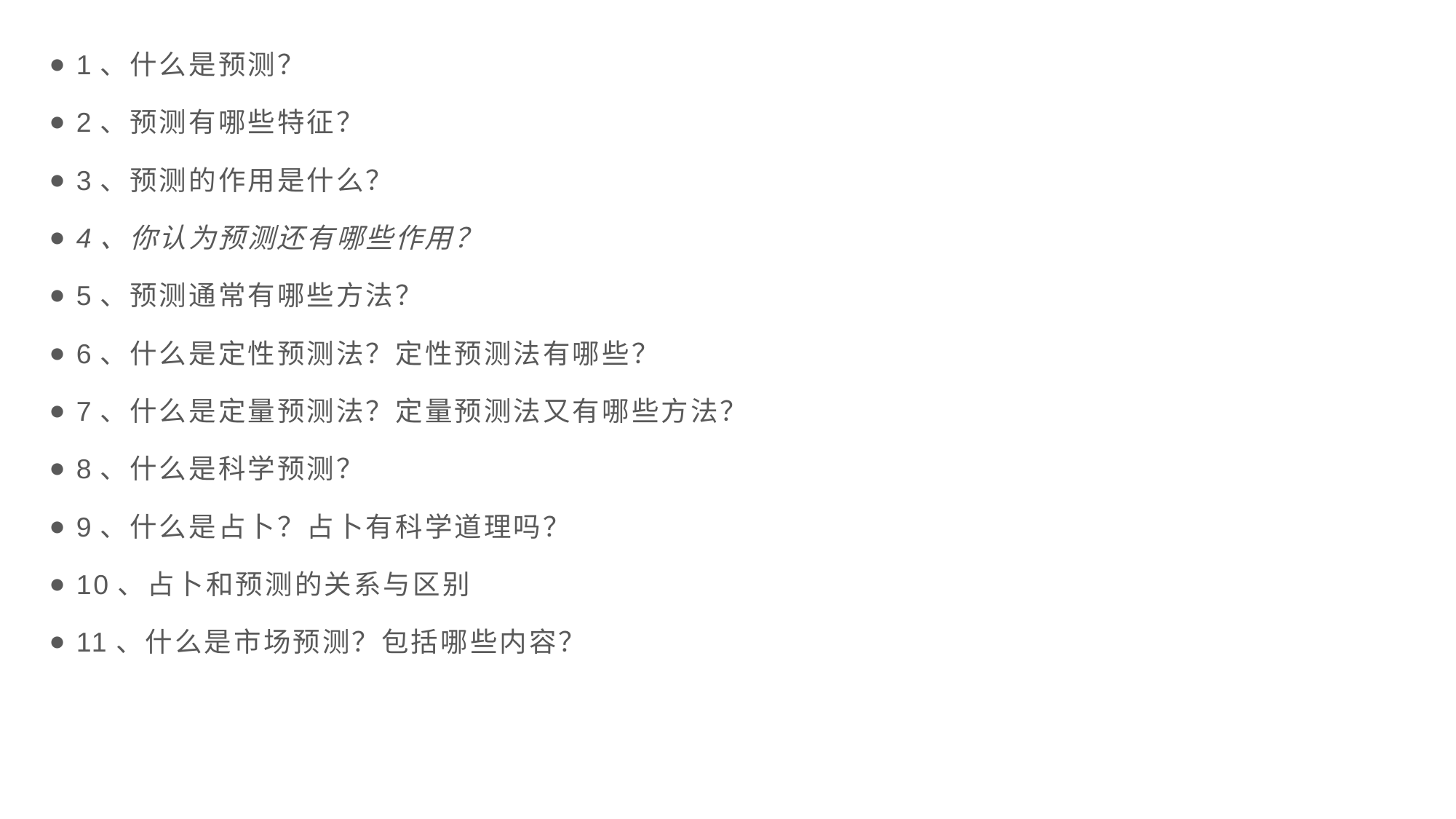

1、什么是预测？
2、预测有哪些特征？
3、预测的作用是什么？
4、你认为预测还有哪些作用？
5、预测通常有哪些方法？
6、什么是定性预测法？定性预测法有哪些？
7、什么是定量预测法？定量预测法又有哪些方法？
8、什么是科学预测？
9、什么是占卜？占卜有科学道理吗？
10、占卜和预测的关系与区别
11、什么是市场预测？包括哪些内容？